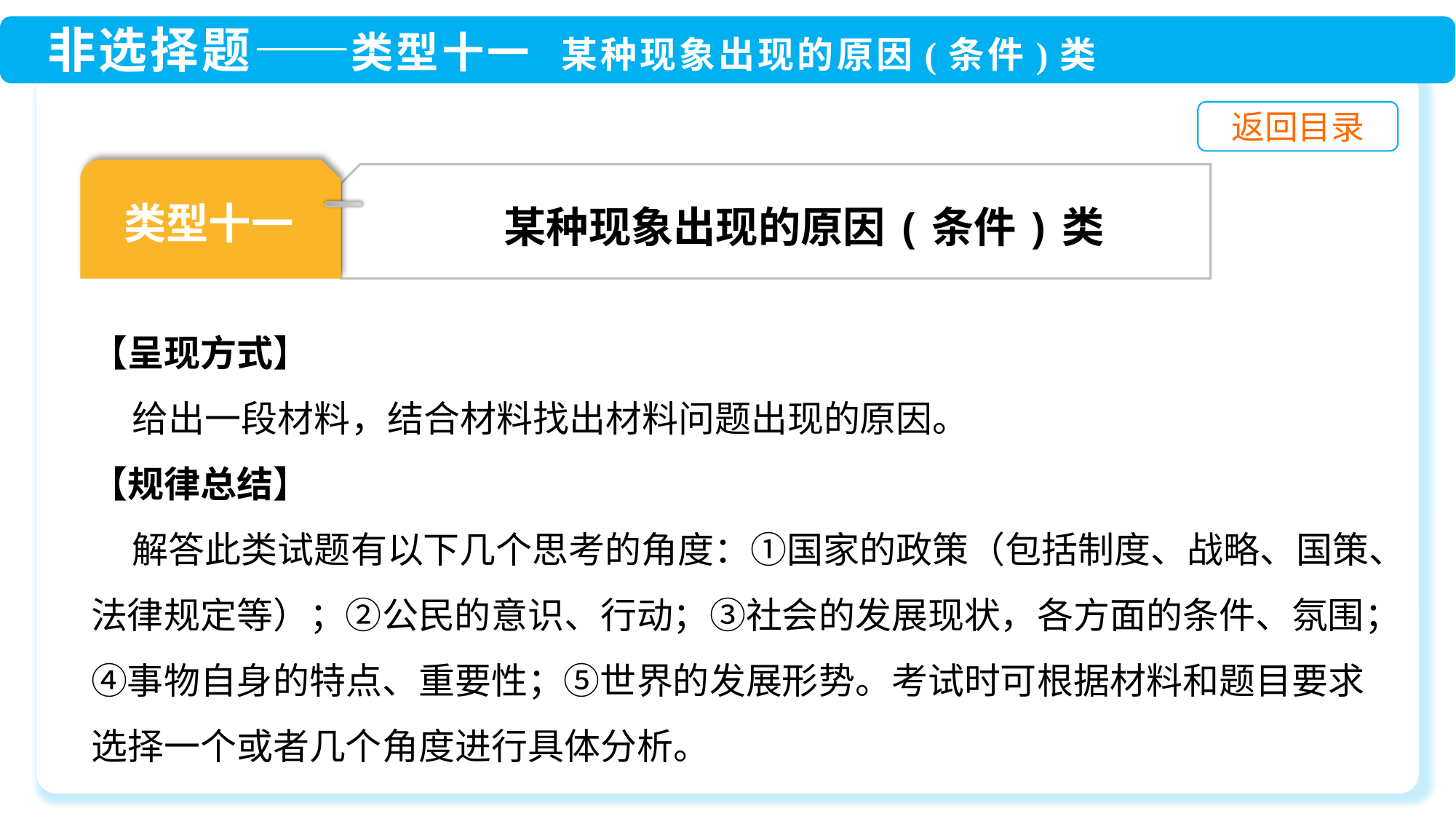

类型十一
某种现象出现的原因(条件)类

【呈现方式】
    给出一段材料，结合材料找出材料问题出现的原因。
【规律总结】
    解答此类试题有以下几个思考的角度：①国家的政策（包括制度、战略、国策、法律规定等）；②公民的意识、行动；③社会的发展现状，各方面的条件、氛围；④事物自身的特点、重要性；⑤世界的发展形势。考试时可根据材料和题目要求选择一个或者几个角度进行具体分析。